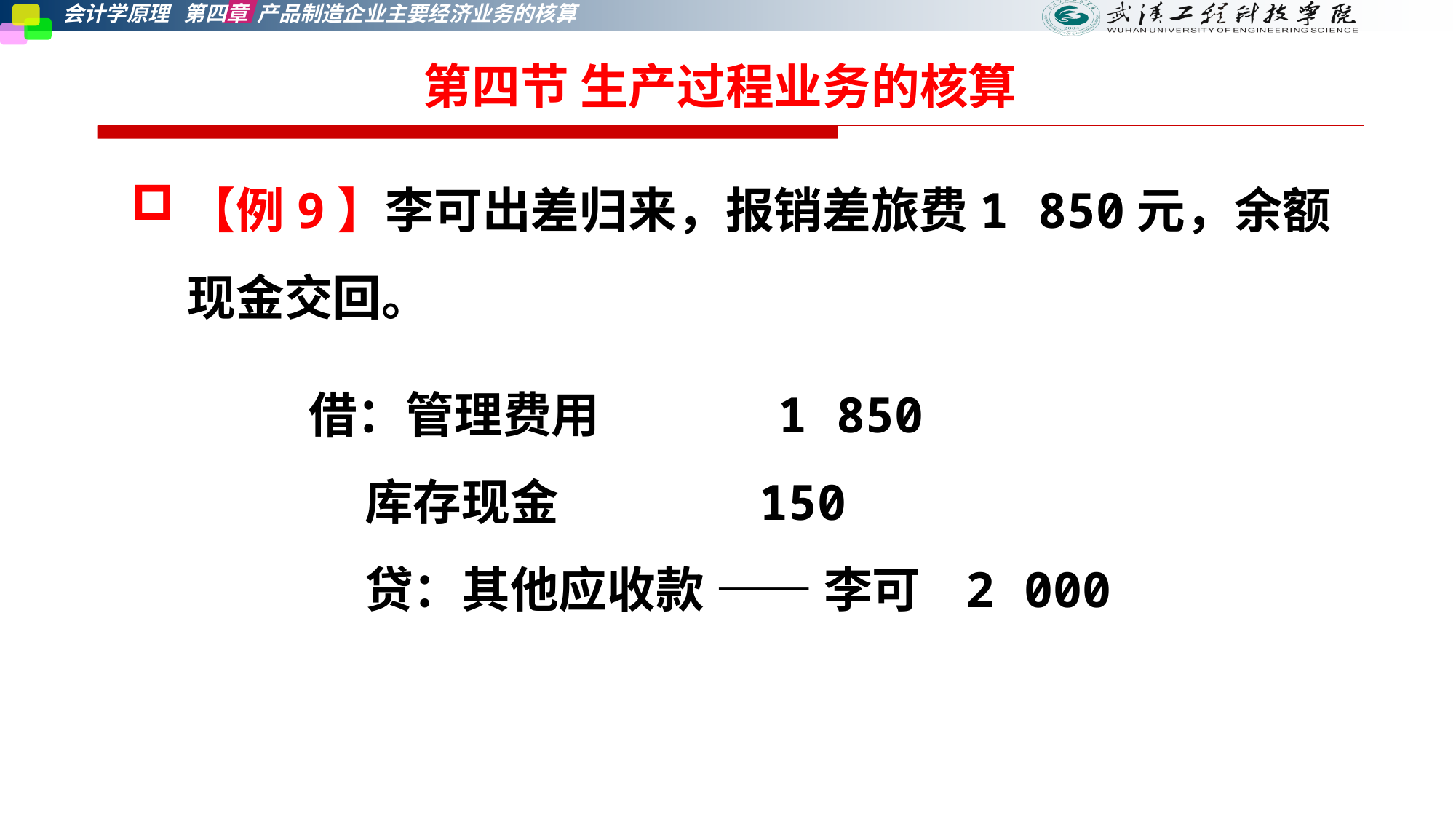

第四节 生产过程业务的核算
【例9】李可出差归来，报销差旅费1 850元，余额现金交回。

借：管理费用               1 850
    库存现金                 150
    贷：其他应收款 —— 李可   2 000